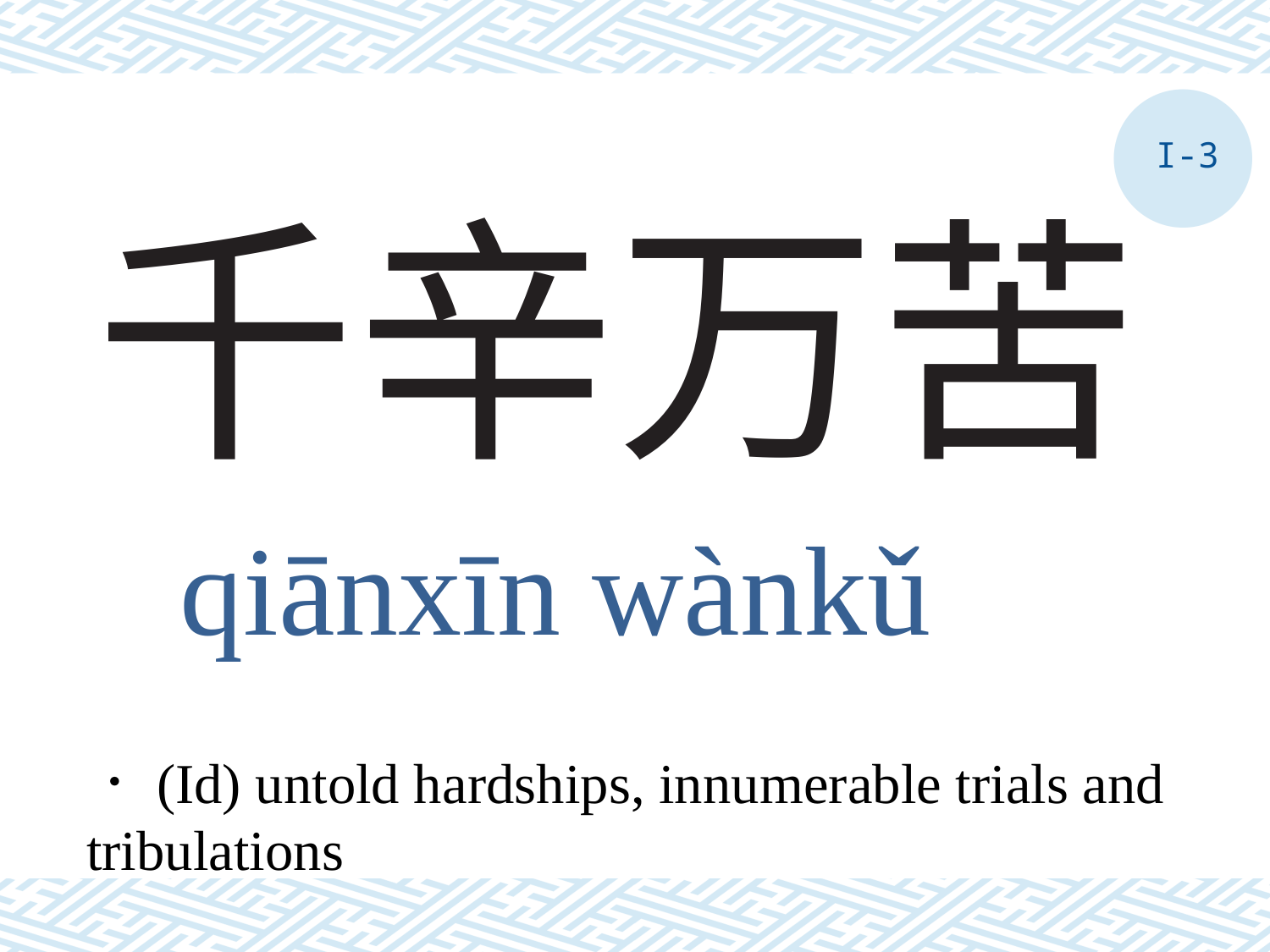

I-3

# 千辛万苦
qiānxīn wànkǔ
．(Id) untold hardships, innumerable trials and tribulations